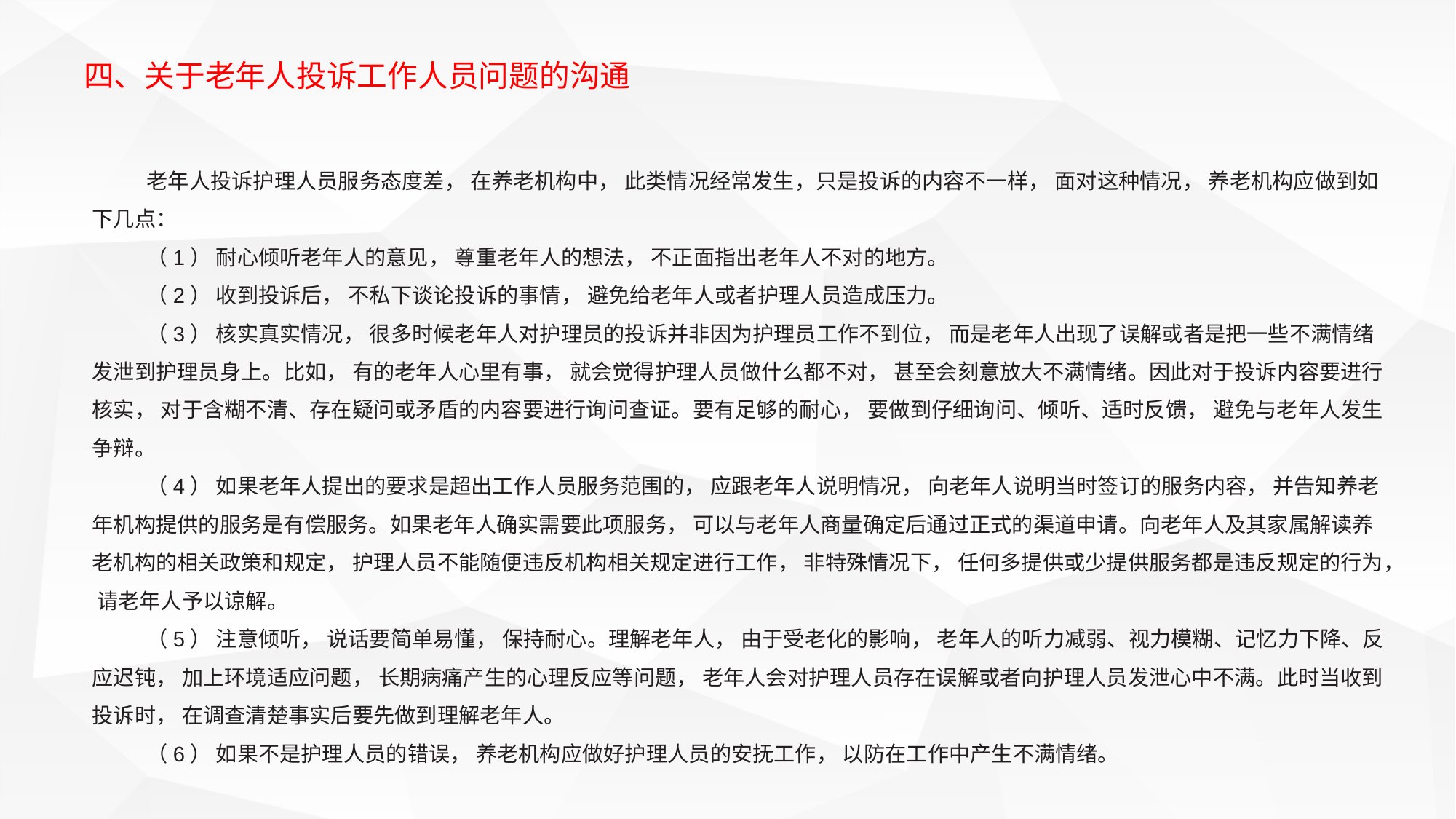

四、关于老年人投诉工作人员问题的沟通
老年人投诉护理人员服务态度差， 在养老机构中， 此类情况经常发生，只是投诉的内容不一样， 面对这种情况， 养老机构应做到如下几点：
（1） 耐心倾听老年人的意见， 尊重老年人的想法， 不正面指出老年人不对的地方。
（2） 收到投诉后， 不私下谈论投诉的事情， 避免给老年人或者护理人员造成压力。
（3） 核实真实情况， 很多时候老年人对护理员的投诉并非因为护理员工作不到位， 而是老年人出现了误解或者是把一些不满情绪发泄到护理员身上。比如， 有的老年人心里有事， 就会觉得护理人员做什么都不对， 甚至会刻意放大不满情绪。因此对于投诉内容要进行核实， 对于含糊不清、存在疑问或矛盾的内容要进行询问查证。要有足够的耐心， 要做到仔细询问、倾听、适时反馈， 避免与老年人发生争辩。
（4） 如果老年人提出的要求是超出工作人员服务范围的， 应跟老年人说明情况， 向老年人说明当时签订的服务内容， 并告知养老年机构提供的服务是有偿服务。如果老年人确实需要此项服务， 可以与老年人商量确定后通过正式的渠道申请。向老年人及其家属解读养老机构的相关政策和规定， 护理人员不能随便违反机构相关规定进行工作， 非特殊情况下， 任何多提供或少提供服务都是违反规定的行为， 请老年人予以谅解。
（5） 注意倾听， 说话要简单易懂， 保持耐心。理解老年人， 由于受老化的影响， 老年人的听力减弱、视力模糊、记忆力下降、反应迟钝， 加上环境适应问题， 长期病痛产生的心理反应等问题， 老年人会对护理人员存在误解或者向护理人员发泄心中不满。此时当收到投诉时， 在调查清楚事实后要先做到理解老年人。
（6） 如果不是护理人员的错误， 养老机构应做好护理人员的安抚工作， 以防在工作中产生不满情绪。